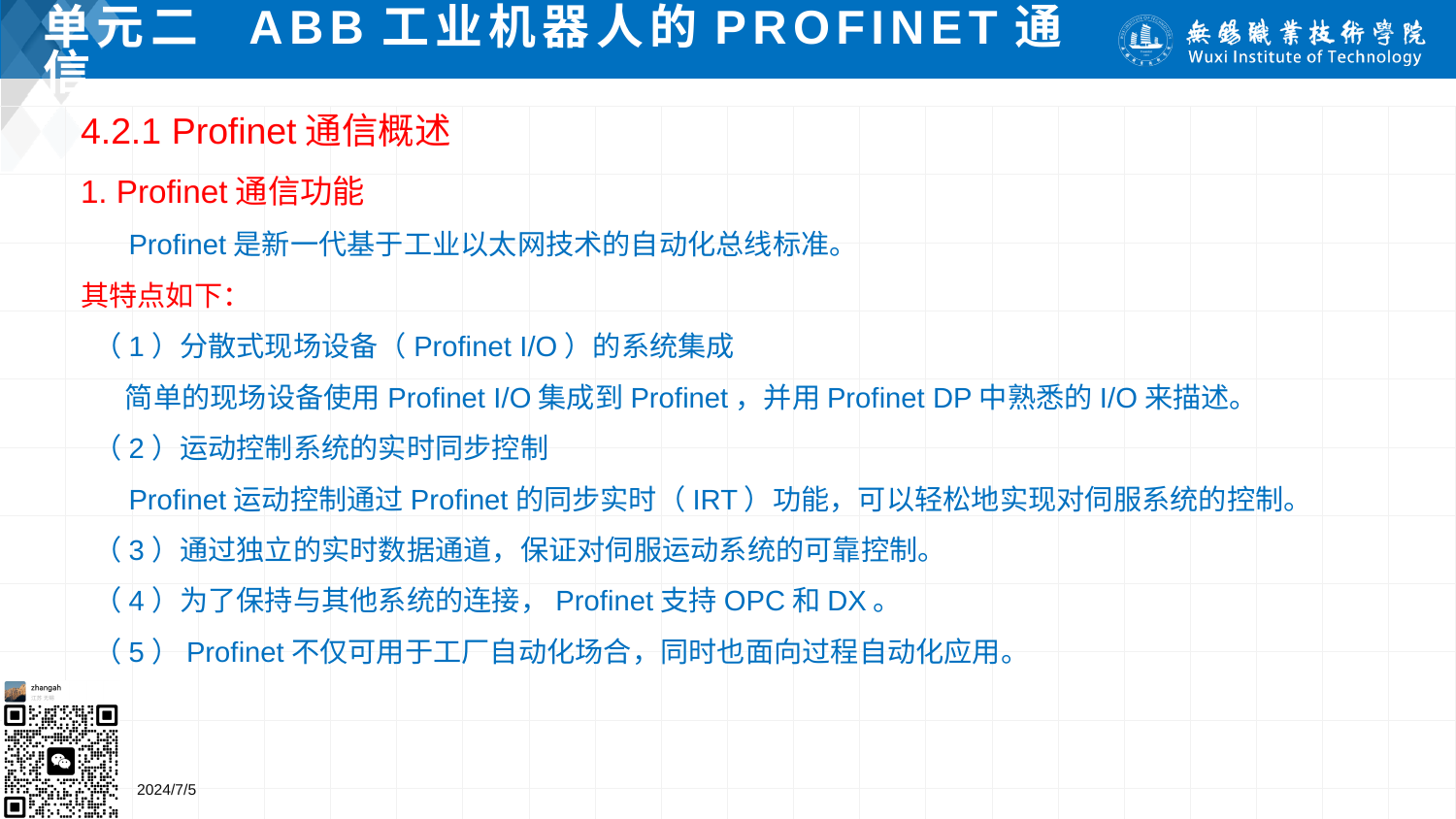

# 单元二  ABB工业机器人的Profinet通信
4.2.1 Profinet通信概述
1. Profinet通信功能
      Profinet是新一代基于工业以太网技术的自动化总线标准。
其特点如下：
 （1）分散式现场设备（Profinet I/O）的系统集成
      简单的现场设备使用Profinet I/O集成到Profinet，并用Profinet DP中熟悉的I/O来描述。
 （2）运动控制系统的实时同步控制
      Profinet运动控制通过Profinet的同步实时（IRT）功能，可以轻松地实现对伺服系统的控制。
 （3）通过独立的实时数据通道，保证对伺服运动系统的可靠控制。
 （4）为了保持与其他系统的连接，Profinet支持OPC和DX。
 （5）Profinet不仅可用于工厂自动化场合，同时也面向过程自动化应用。
2024/7/5